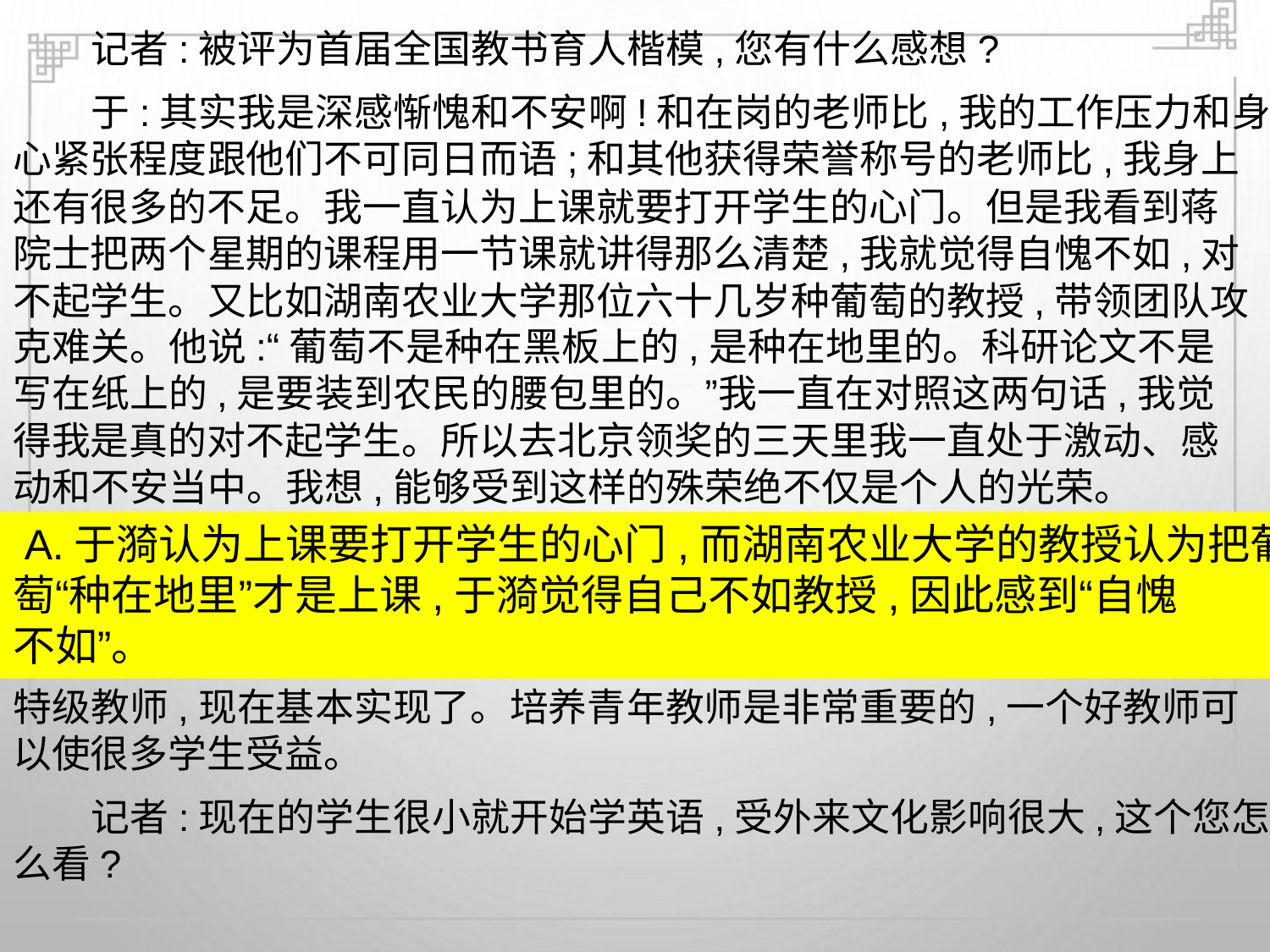

记者:被评为首届全国教书育人楷模,您有什么感想?
于:其实我是深感惭愧和不安啊!和在岗的老师比,我的工作压力和身
心紧张程度跟他们不可同日而语;和其他获得荣誉称号的老师比,我身上
还有很多的不足。我一直认为上课就要打开学生的心门。但是我看到蒋
院士把两个星期的课程用一节课就讲得那么清楚,我就觉得自愧不如,对
不起学生。又比如湖南农业大学那位六十几岁种葡萄的教授,带领团队攻
克难关。他说:“葡萄不是种在黑板上的,是种在地里的。科研论文不是
写在纸上的,是要装到农民的腰包里的。”我一直在对照这两句话,我觉
得我是真的对不起学生。所以去北京领奖的三天里我一直处于激动、感
动和不安当中。我想,能够受到这样的殊荣绝不仅是个人的光荣。
A.于漪认为上课要打开学生的心门,而湖南农业大学的教授认为把葡
萄“种在地里”才是上课,于漪觉得自己不如教授,因此感到“自愧
不如”。
特级教师,现在基本实现了。培养青年教师是非常重要的,一个好教师可
以使很多学生受益。
记者:现在的学生很小就开始学英语,受外来文化影响很大,这个您怎
么看?